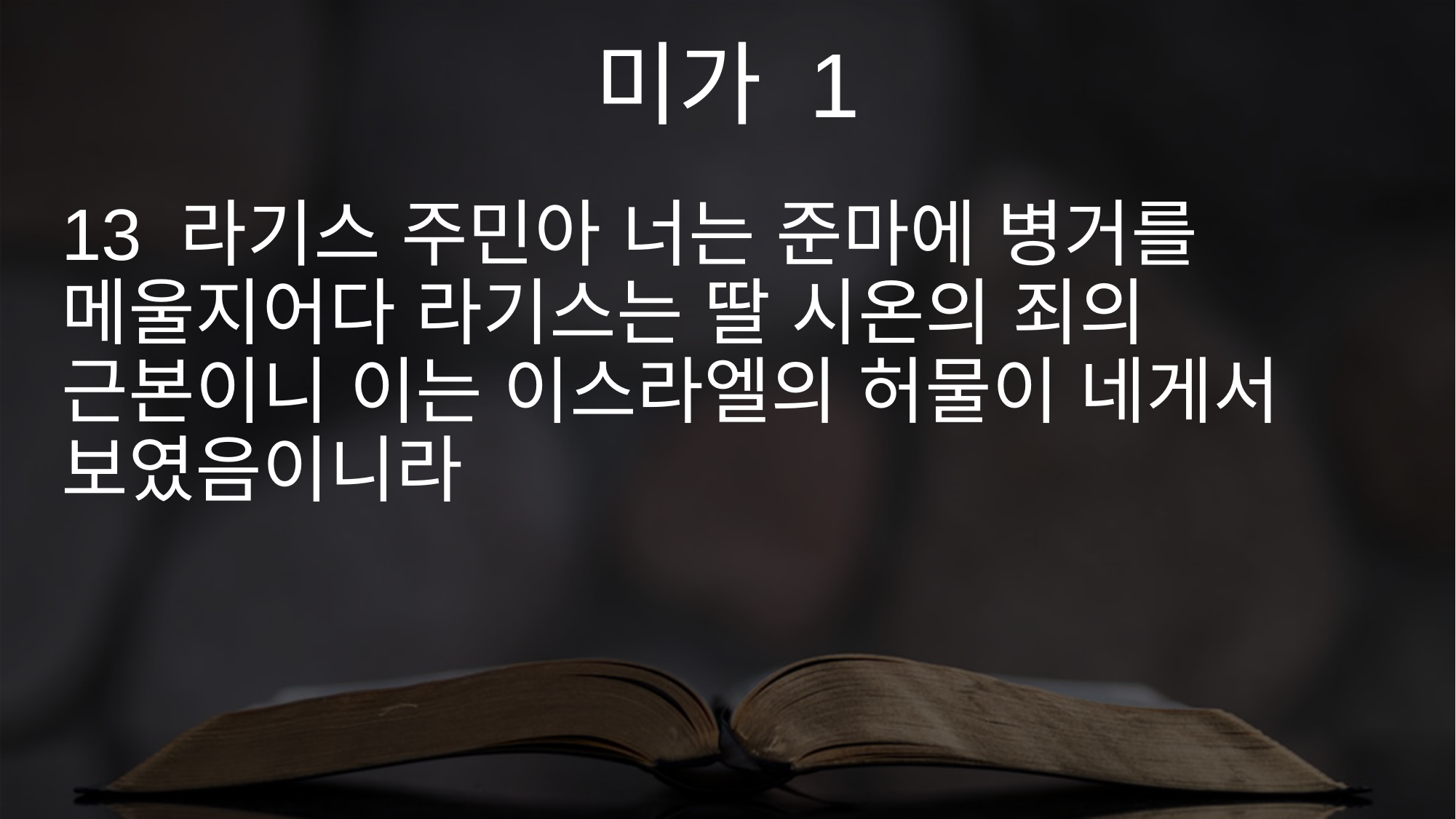

미가 1
13 라기스 주민아 너는 준마에 병거를 메울지어다 라기스는 딸 시온의 죄의 근본이니 이는 이스라엘의 허물이 네게서 보였음이니라